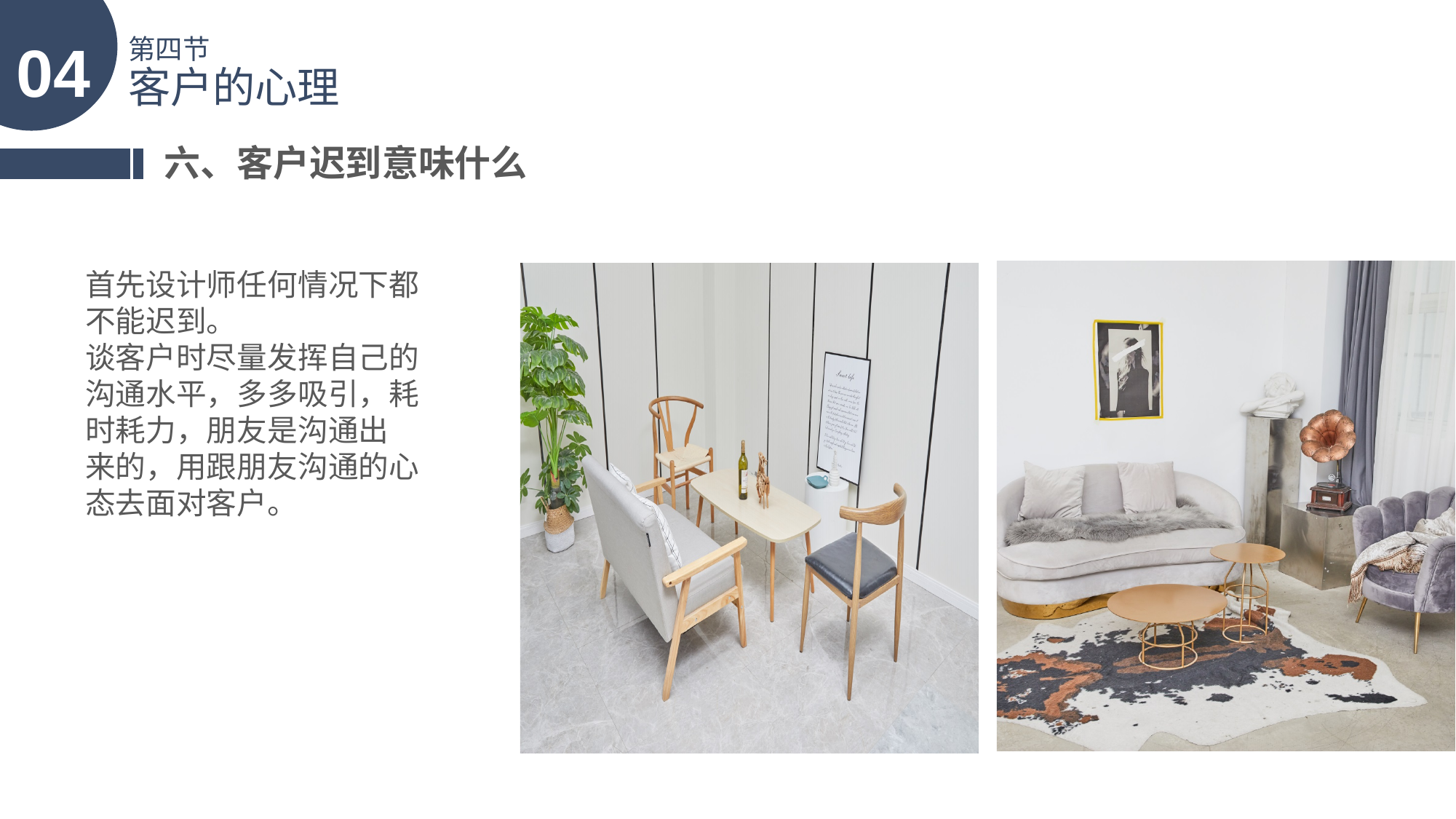

04
第四节
客户的心理
六、客户迟到意味什么
首先设计师任何情况下都不能迟到。
谈客户时尽量发挥自己的沟通水平，多多吸引，耗时耗力，朋友是沟通出
来的，用跟朋友沟通的心态去面对客户。